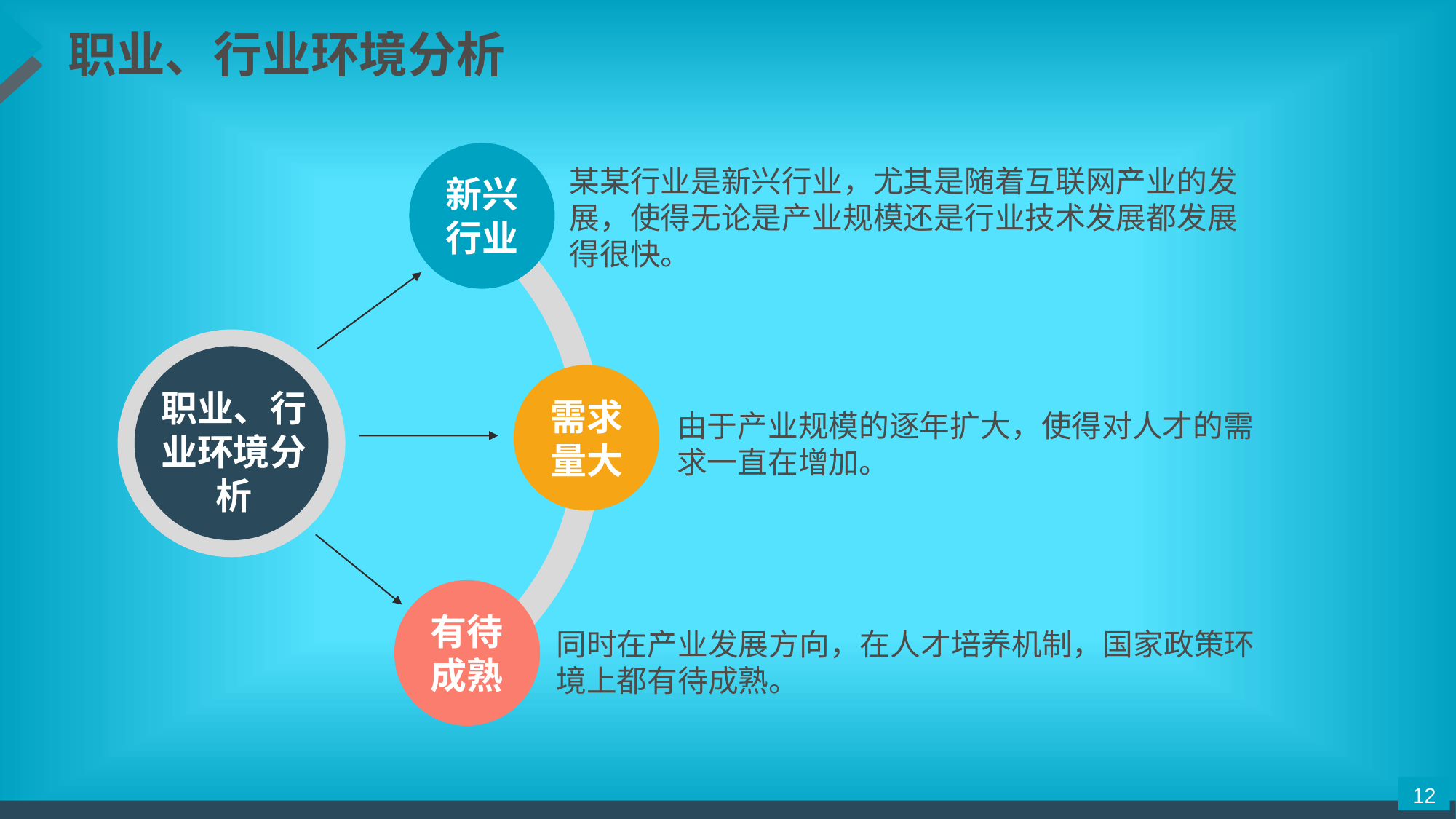

职业、行业环境分析

某某行业是新兴行业，尤其是随着互联网产业的发展，使得无论是产业规模还是行业技术发展都发展得很快。
新兴行业

职业、行业环境分析
需求量大
由于产业规模的逐年扩大，使得对人才的需求一直在增加。

有待成熟
同时在产业发展方向，在人才培养机制，国家政策环境上都有待成熟。